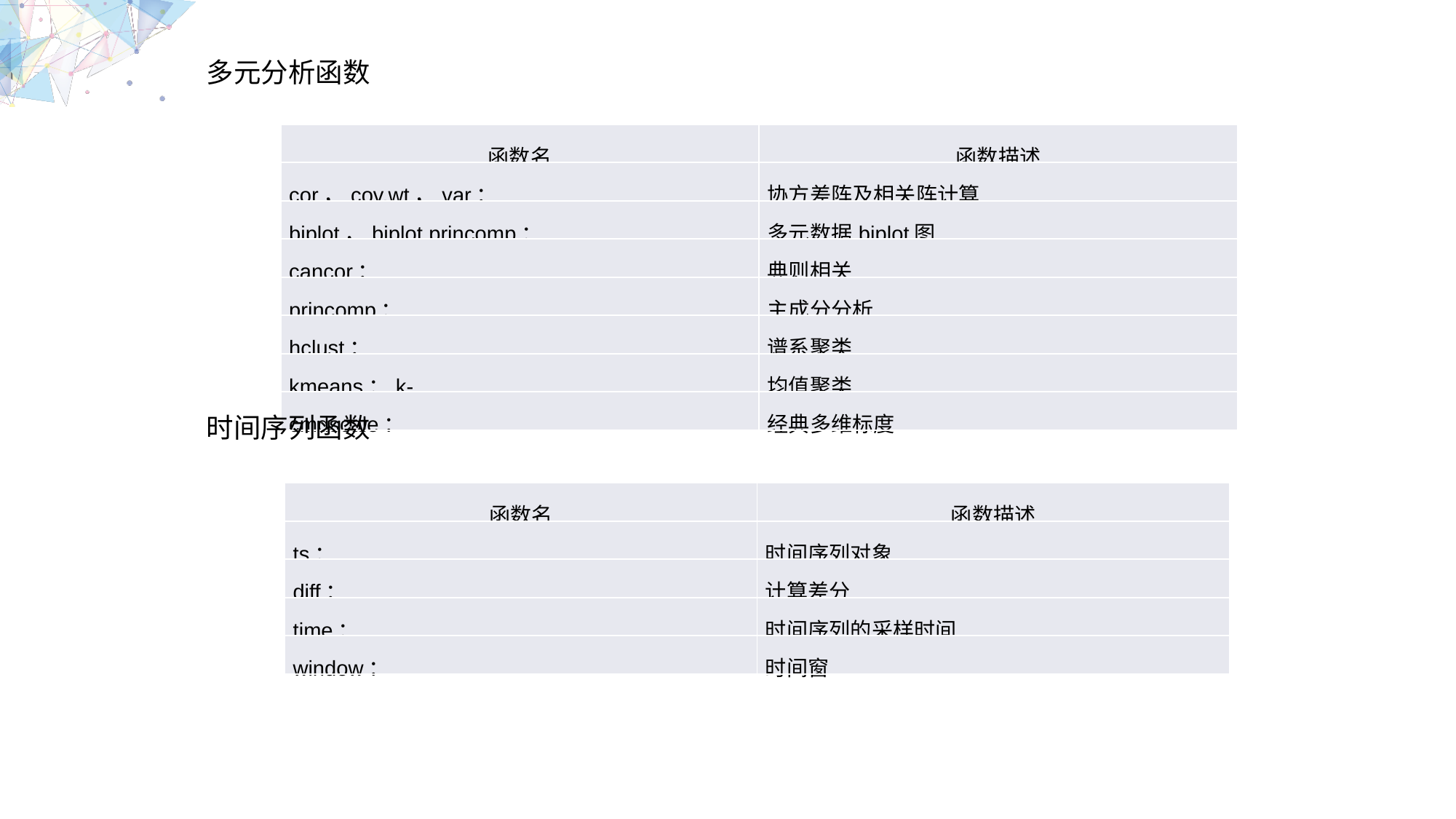

多元分析函数
| 函数名 | 函数描述 |
| --- | --- |
| cor，cov.wt，var： | 协方差阵及相关阵计算 |
| biplot，biplot.princomp： | 多元数据biplot图 |
| cancor： | 典则相关 |
| princomp： | 主成分分析 |
| hclust： | 谱系聚类 |
| kmeans：k- | 均值聚类 |
| cmdscale： | 经典多维标度 |
时间序列函数
| 函数名 | 函数描述 |
| --- | --- |
| ts： | 时间序列对象 |
| diff： | 计算差分 |
| time： | 时间序列的采样时间 |
| window： | 时间窗 |